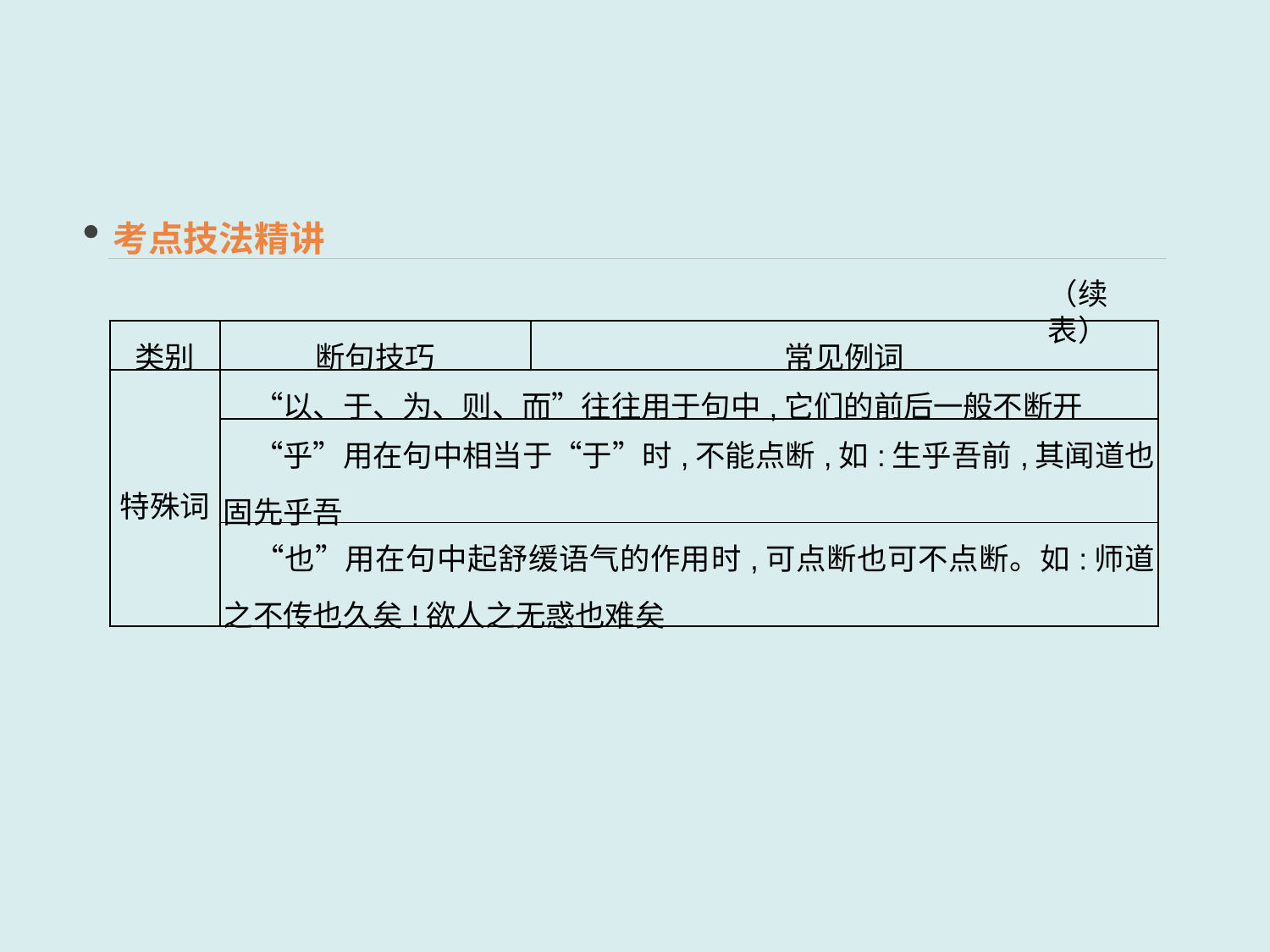

考点技法精讲

（续表）
| 类别 | 断句技巧 | 常见例词 |
| --- | --- | --- |
| 特殊词 | “以、于、为、则、而”往往用于句中,它们的前后一般不断开 |  |
|  | “乎”用在句中相当于“于”时,不能点断,如:生乎吾前,其闻道也固先乎吾 |  |
|  | “也”用在句中起舒缓语气的作用时,可点断也可不点断。如:师道之不传也久矣!欲人之无惑也难矣 |  |